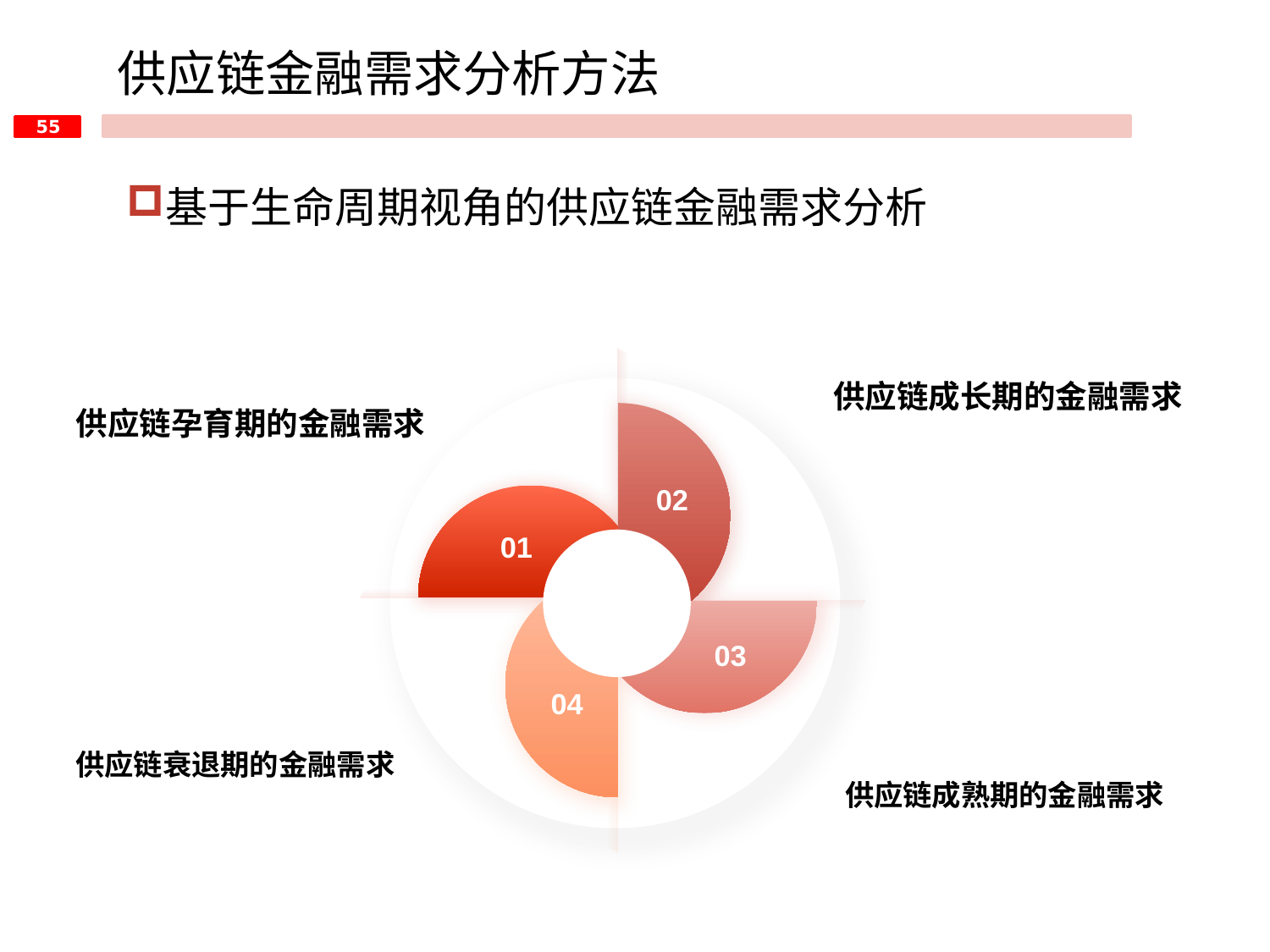

供应链金融需求分析方法
55
基于生命周期视角的供应链金融需求分析

供应链成长期的金融需求
供应链孕育期的金融需求

02

01

04

03
供应链衰退期的金融需求
供应链成熟期的金融需求